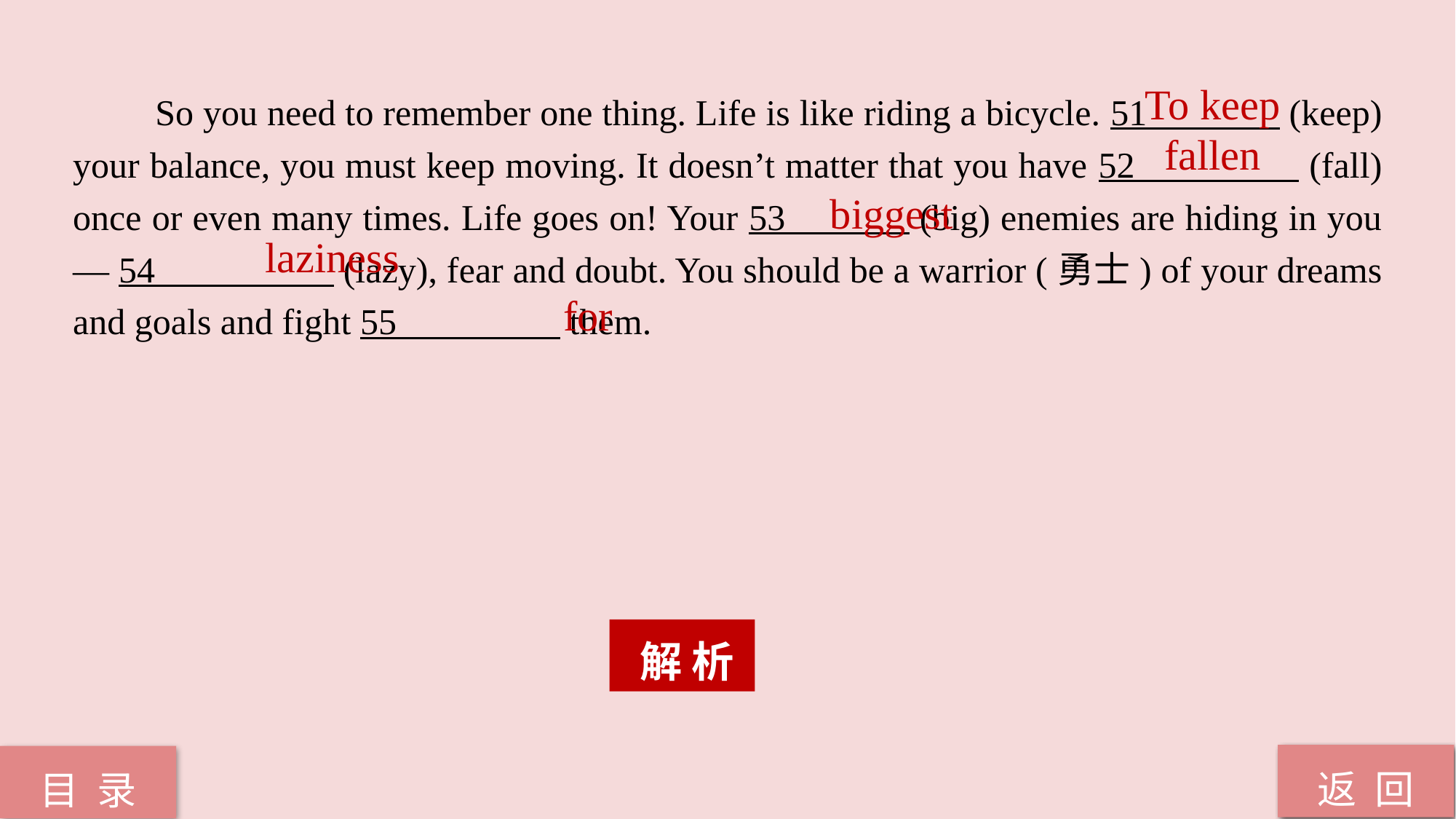

To keep
　　So you need to remember one thing. Life is like riding a bicycle. 51               (keep) your balance, you must keep moving. It doesn’t matter that you have 52                 (fall) once or even many times. Life goes on! Your 53             (big) enemies are hiding in you— 54                    (lazy), fear and doubt. You should be a warrior (勇士) of your dreams and goals and fight 55                   them.
fallen
biggest
laziness
for
 解 析
返  回